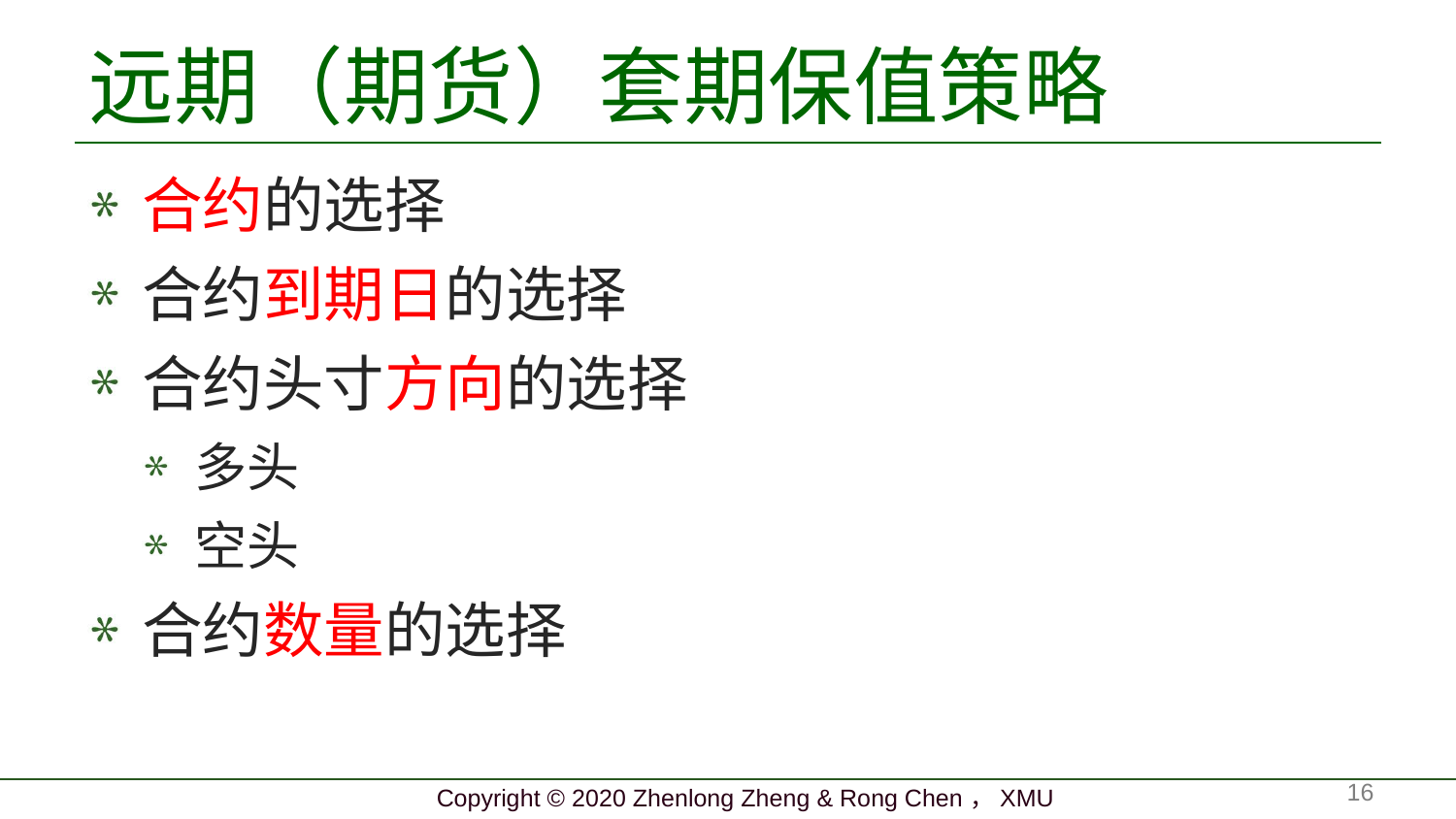

# 远期（期货）套期保值策略
合约的选择
合约到期日的选择
合约头寸方向的选择
多头
空头
合约数量的选择

16